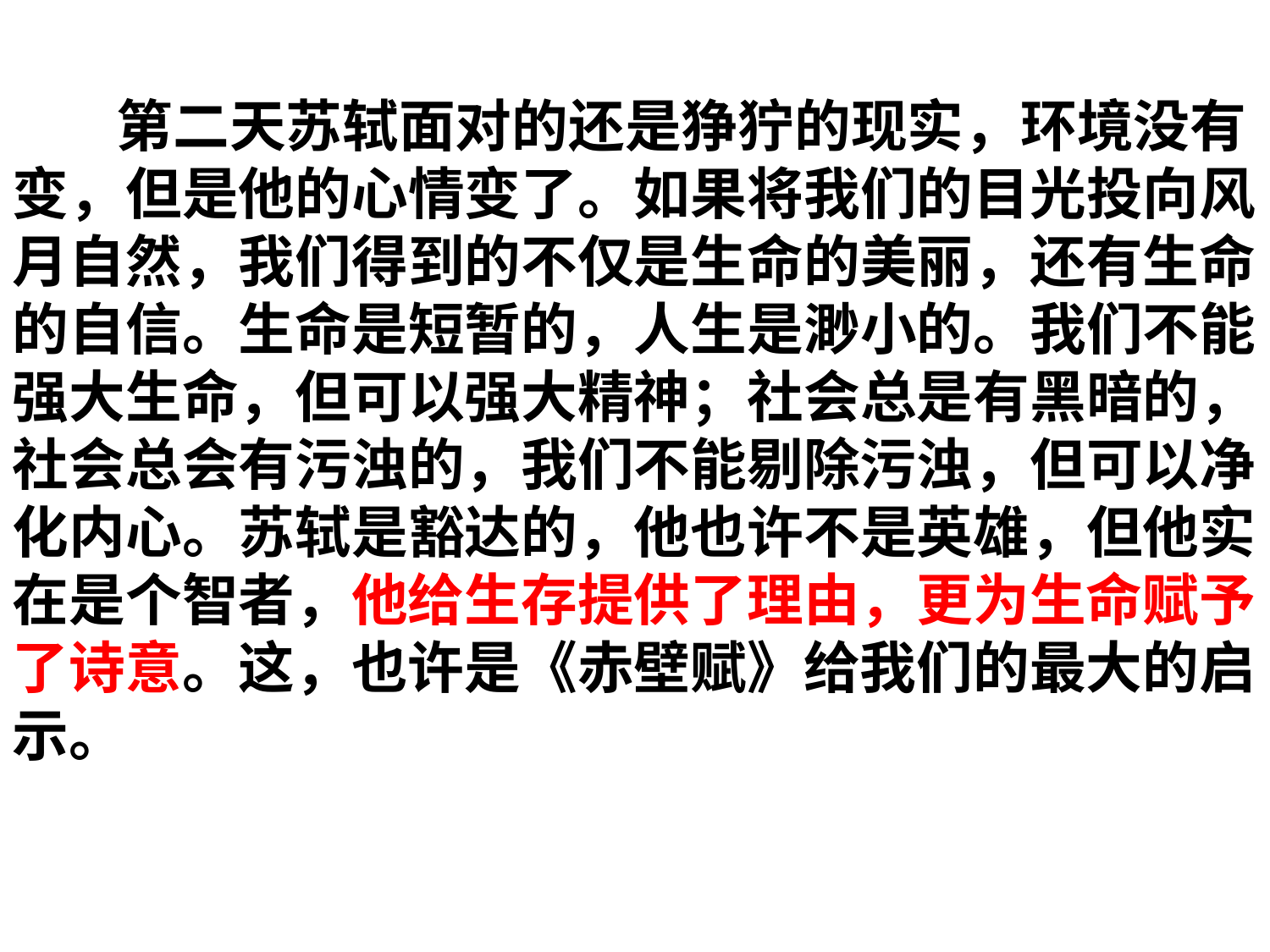

第二天苏轼面对的还是狰狞的现实，环境没有变，但是他的心情变了。如果将我们的目光投向风月自然，我们得到的不仅是生命的美丽，还有生命的自信。生命是短暂的，人生是渺小的。我们不能强大生命，但可以强大精神；社会总是有黑暗的，社会总会有污浊的，我们不能剔除污浊，但可以净化内心。苏轼是豁达的，他也许不是英雄，但他实在是个智者，他给生存提供了理由，更为生命赋予了诗意。这，也许是《赤壁赋》给我们的最大的启示。